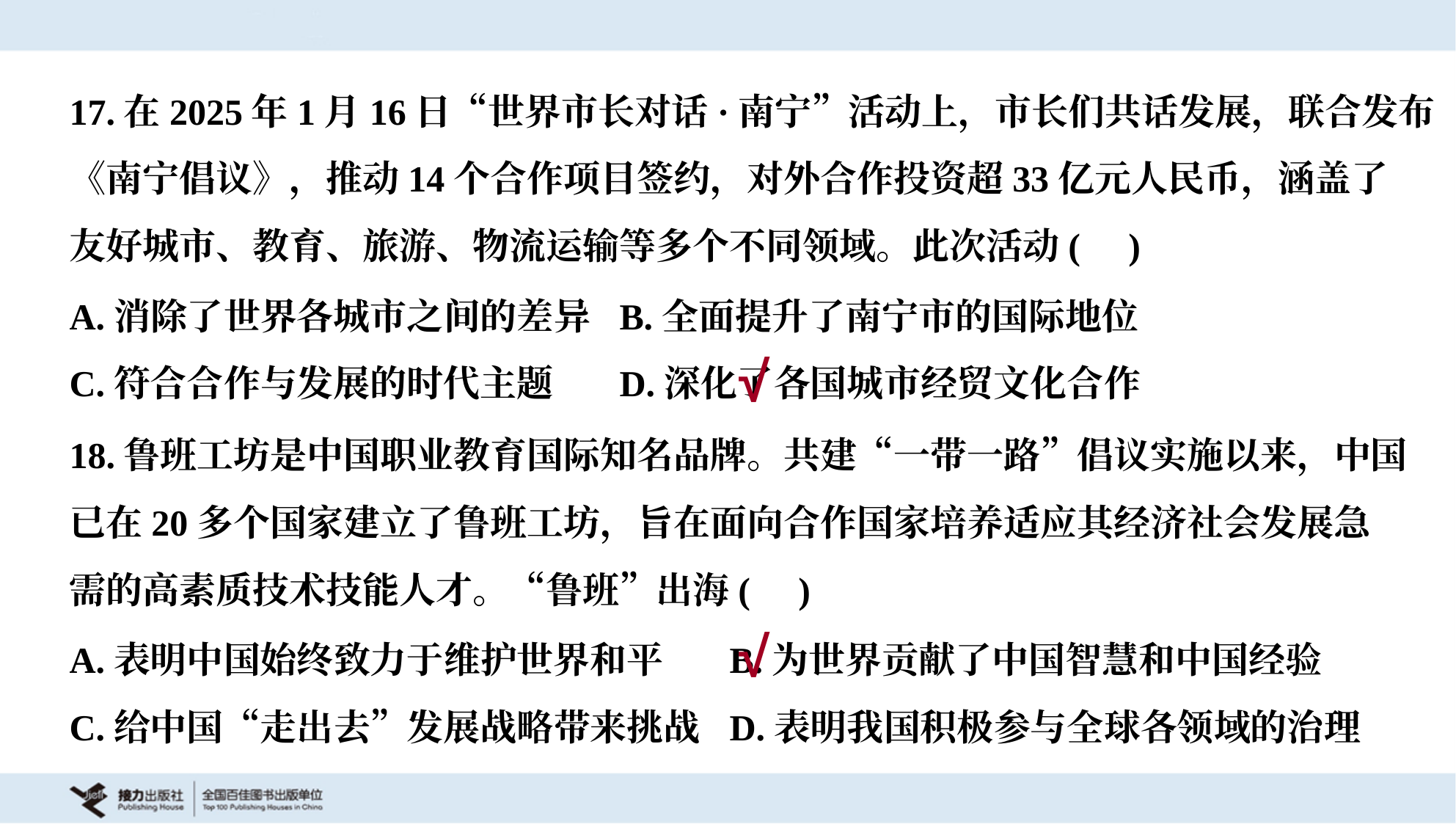

17.在2025年1月16日“世界市长对话·南宁”活动上，市长们共话发展，联合发布
《南宁倡议》，推动14个合作项目签约，对外合作投资超33亿元人民币，涵盖了
友好城市、教育、旅游、物流运输等多个不同领域。此次活动(     )
A.消除了世界各城市之间的差异	B.全面提升了南宁市的国际地位
C.符合合作与发展的时代主题	D.深化了各国城市经贸文化合作
√
18.鲁班工坊是中国职业教育国际知名品牌。共建“一带一路”倡议实施以来，中国
已在20多个国家建立了鲁班工坊，旨在面向合作国家培养适应其经济社会发展急
需的高素质技术技能人才。“鲁班”出海(     )
A.表明中国始终致力于维护世界和平	B.为世界贡献了中国智慧和中国经验
C.给中国“走出去”发展战略带来挑战	D.表明我国积极参与全球各领域的治理
√